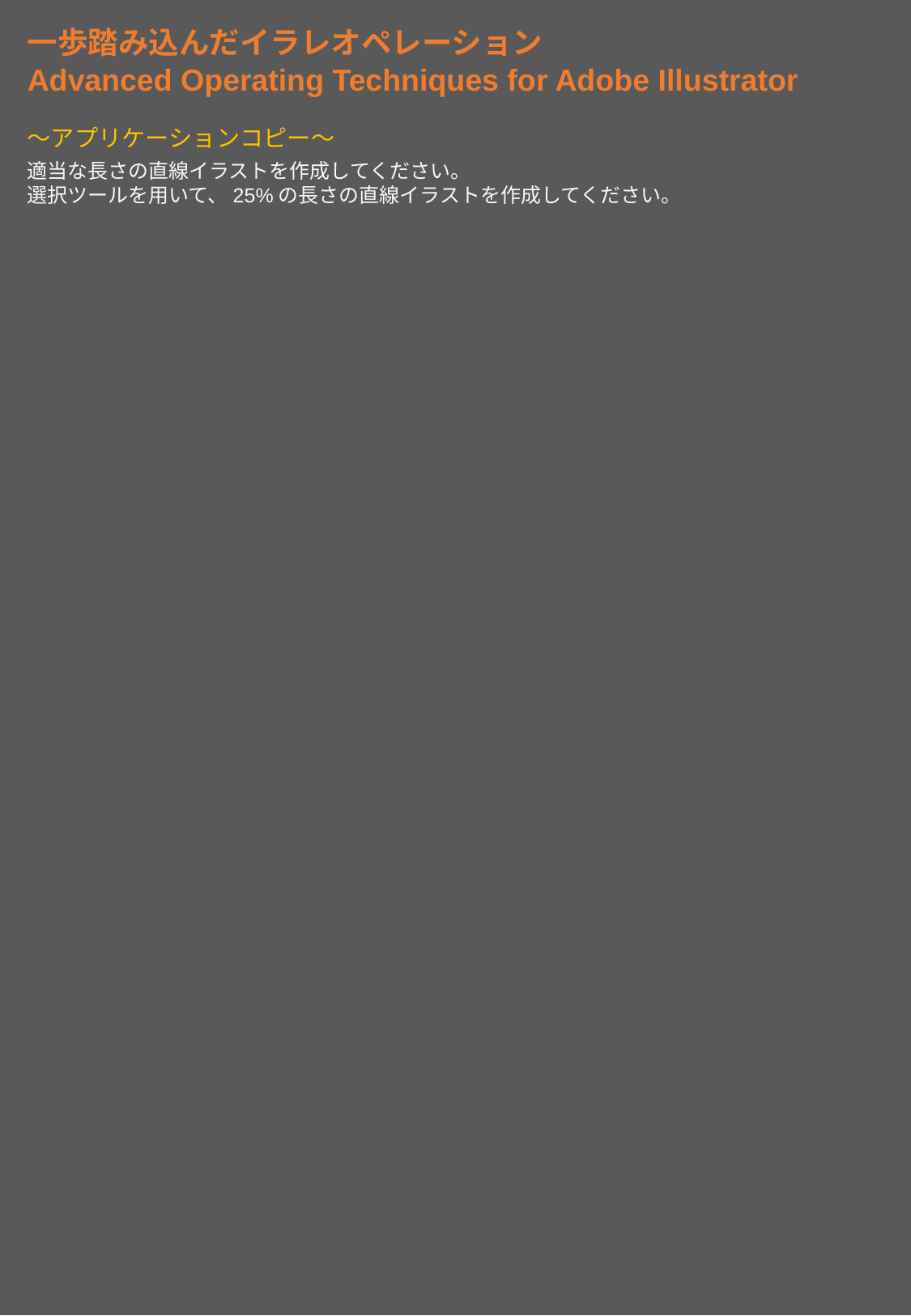

一歩踏み込んだイラレオペレーション
Advanced Operating Techniques for Adobe Illustrator
～アプリケーションコピー～
適当な長さの直線イラストを作成してください。
選択ツールを用いて、25%の長さの直線イラストを作成してください。